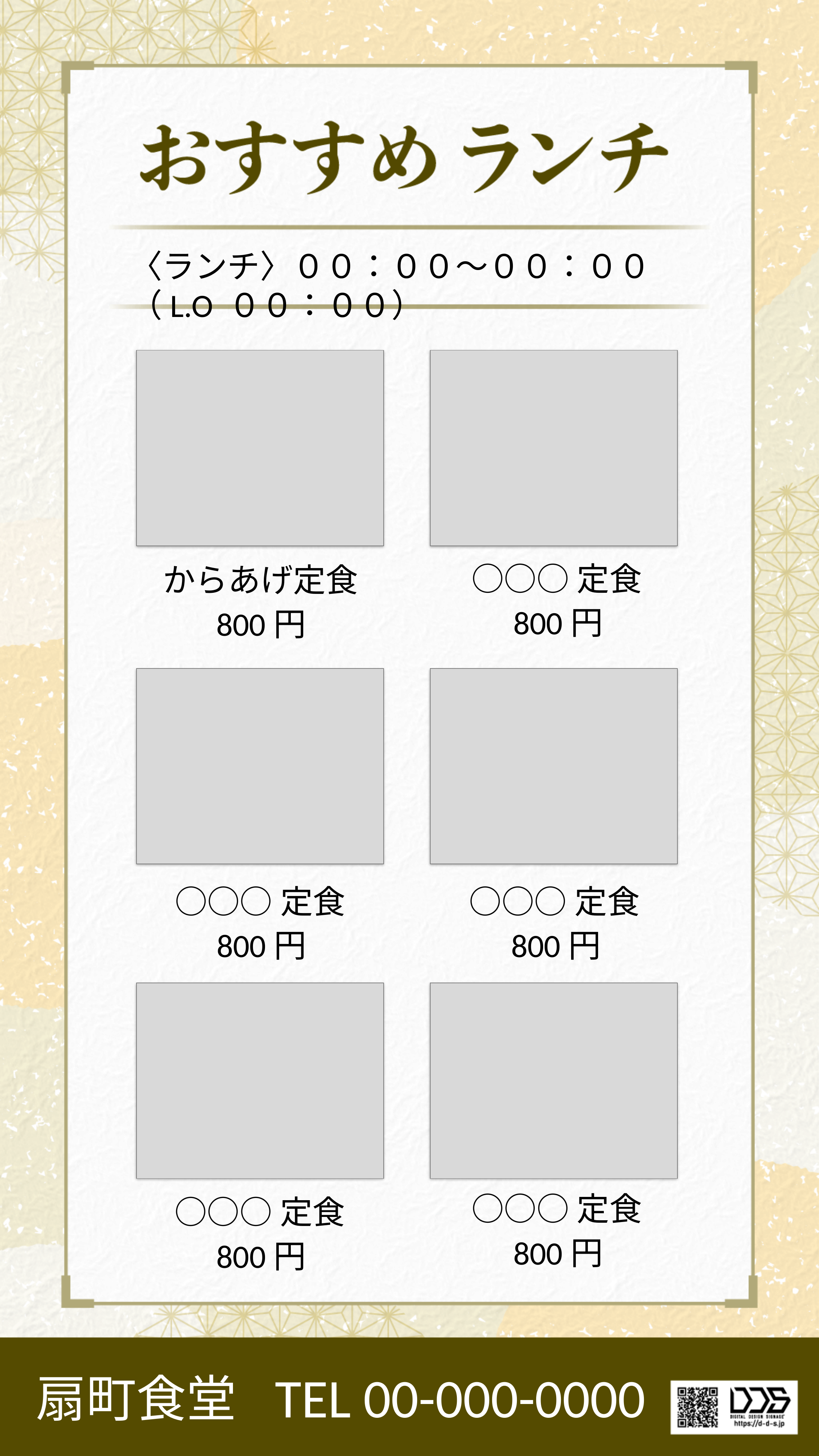

〈ランチ〉００：００〜００：００（L.O ００：００）

○○○定食
800円
からあげ定食
800円

○○○定食
800円
○○○定食
800円

○○○定食
800円
○○○定食
800円
TEL 00-000-0000
扇町食堂